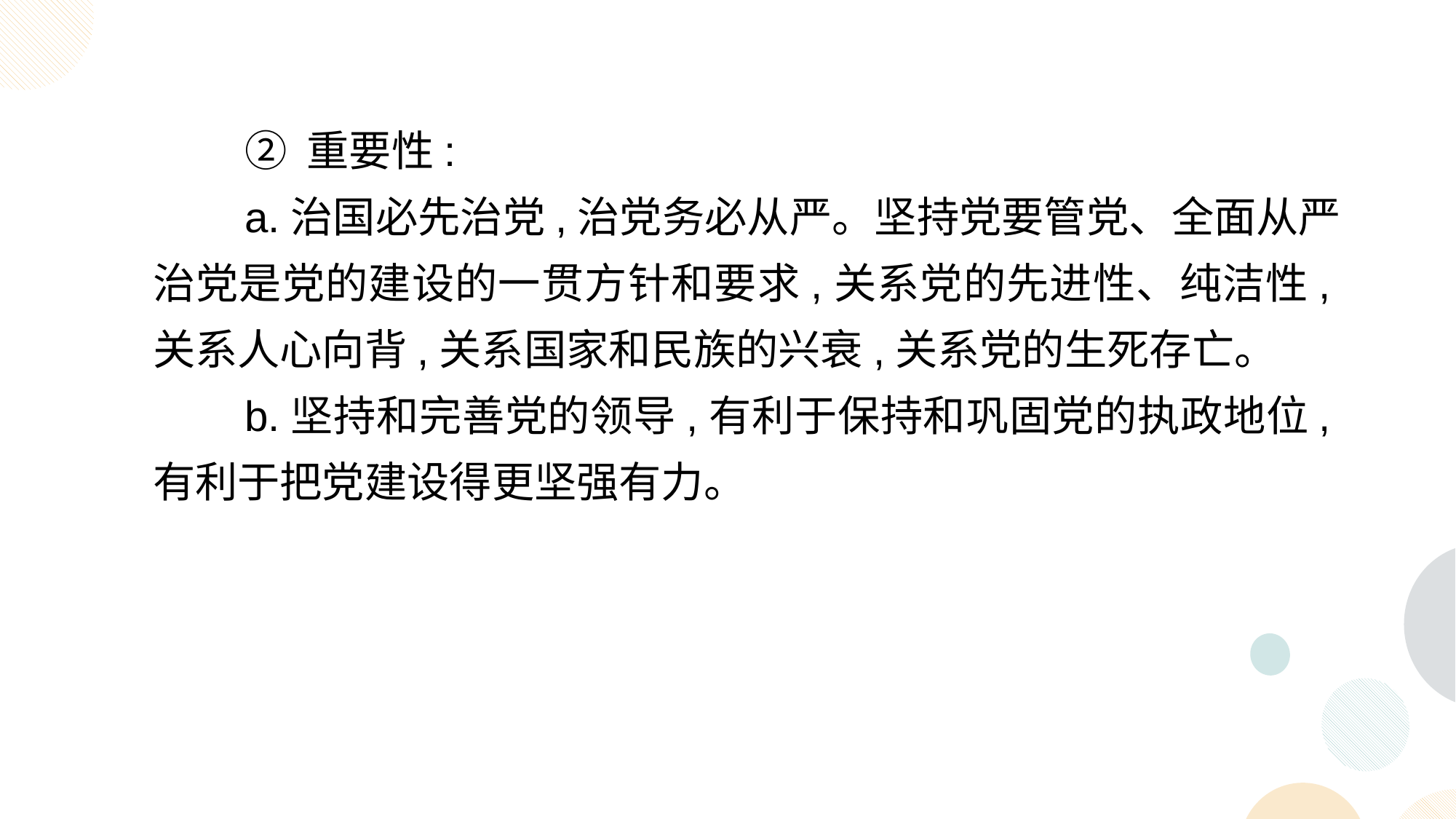

② 重要性:
a.治国必先治党,治党务必从严。坚持党要管党、全面从严治党是党的建设的一贯方针和要求,关系党的先进性、纯洁性,关系人心向背,关系国家和民族的兴衰,关系党的生死存亡。
b.坚持和完善党的领导,有利于保持和巩固党的执政地位,有利于把党建设得更坚强有力。